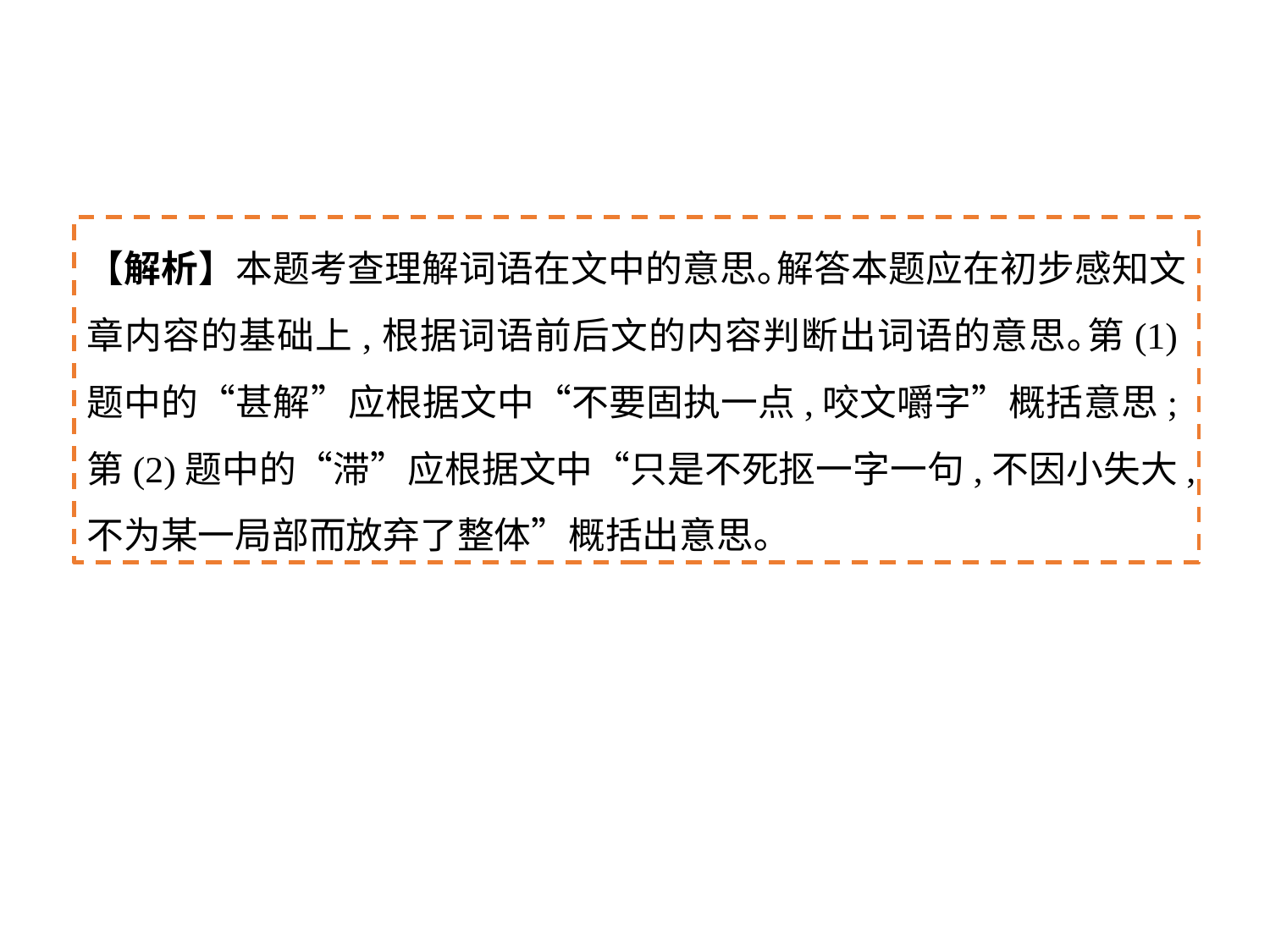

【解析】本题考查理解词语在文中的意思｡解答本题应在初步感知文章内容的基础上,根据词语前后文的内容判断出词语的意思｡第(1)题中的“甚解”应根据文中“不要固执一点,咬文嚼字”概括意思;第(2)题中的“滞”应根据文中“只是不死抠一字一句,不因小失大,不为某一局部而放弃了整体”概括出意思｡